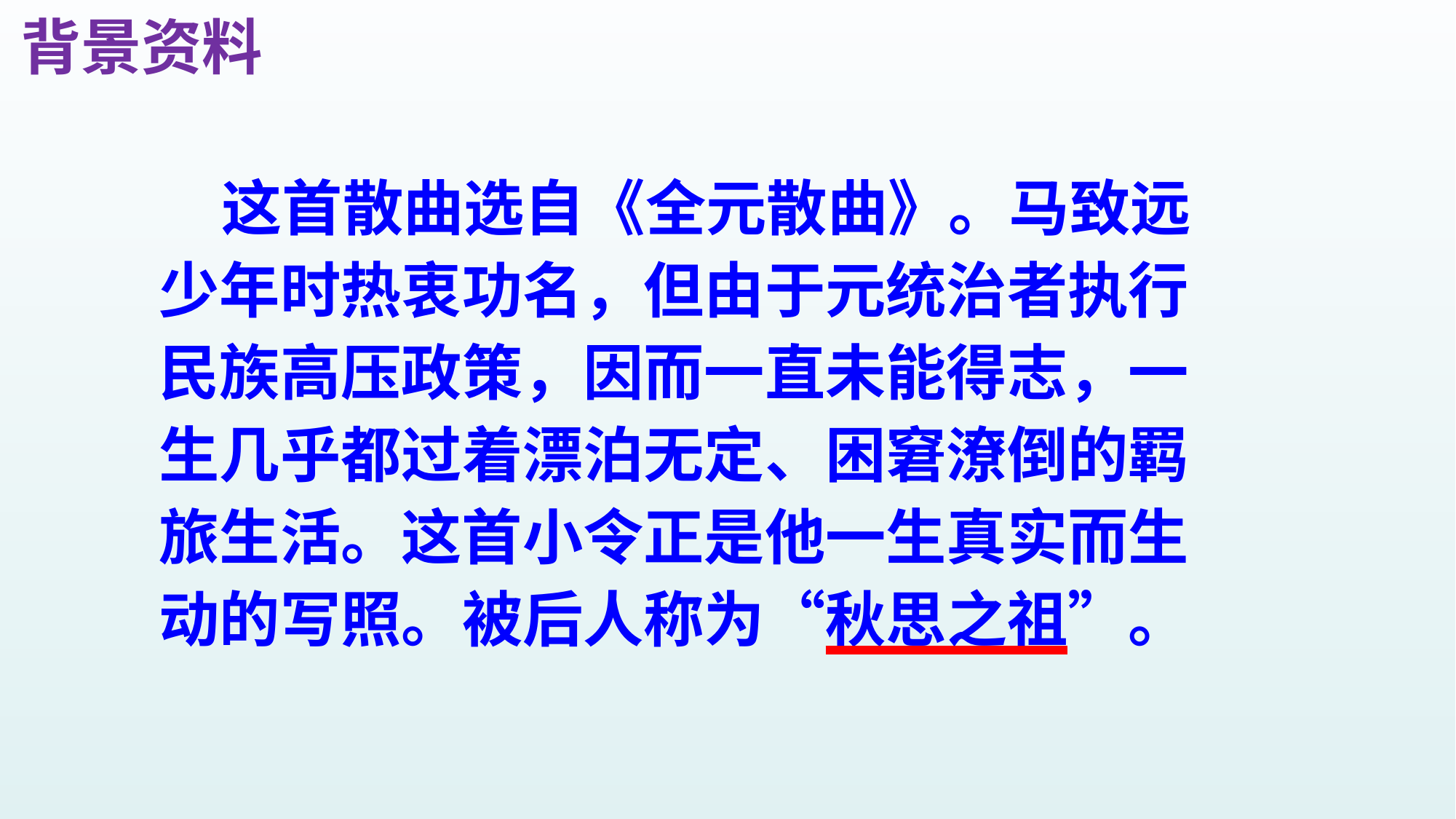

背景资料
    这首散曲选自《全元散曲》。马致远少年时热衷功名，但由于元统治者执行民族高压政策，因而一直未能得志，一生几乎都过着漂泊无定、困窘潦倒的羁旅生活。这首小令正是他一生真实而生动的写照。被后人称为“秋思之祖”。